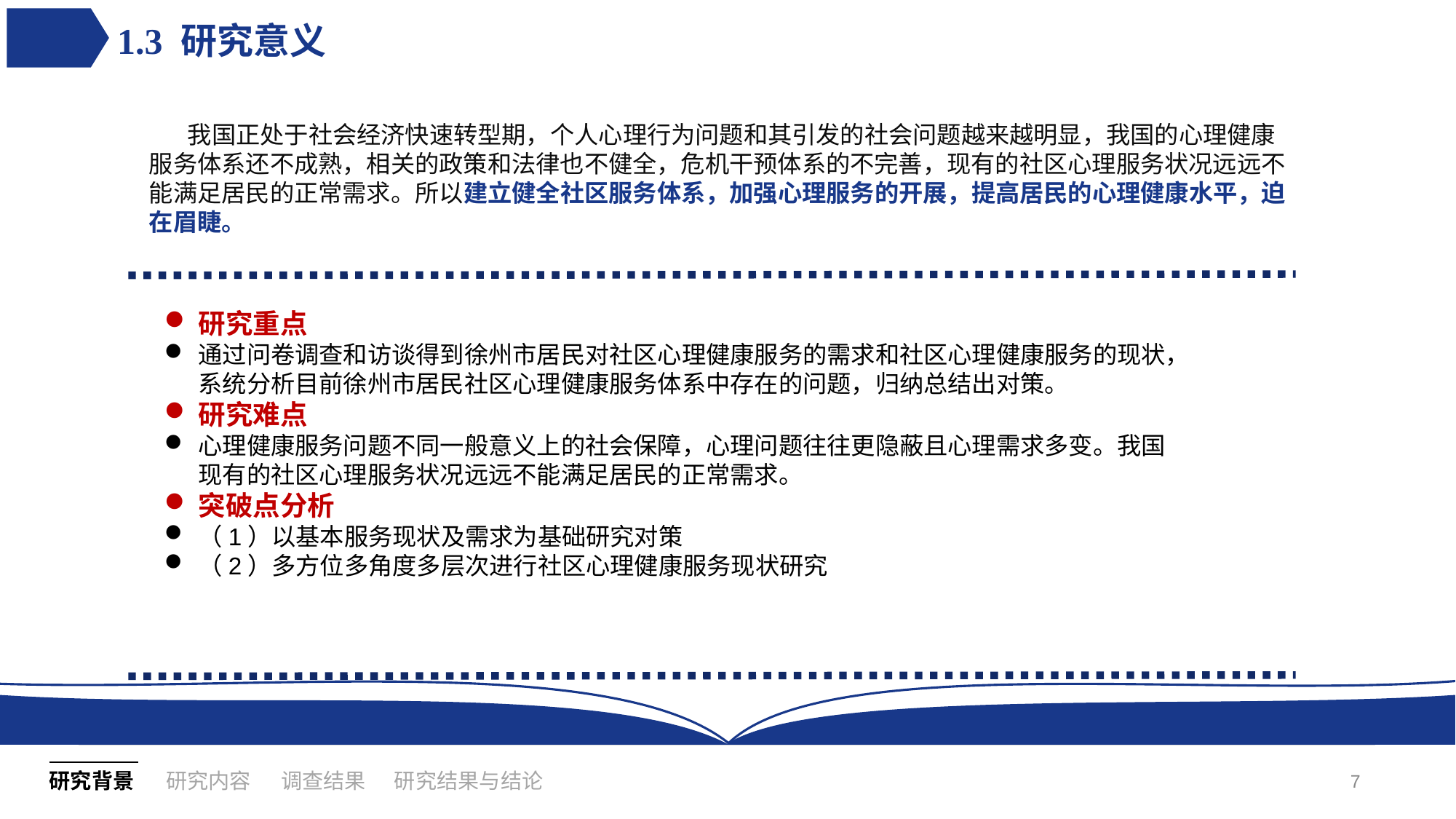

# 1.3 研究意义
      我国正处于社会经济快速转型期，个人心理行为问题和其引发的社会问题越来越明显，我国的心理健康服务体系还不成熟，相关的政策和法律也不健全，危机干预体系的不完善，现有的社区心理服务状况远远不能满足居民的正常需求。所以建立健全社区服务体系，加强心理服务的开展，提高居民的心理健康水平，迫在眉睫。
研究重点
通过问卷调查和访谈得到徐州市居民对社区心理健康服务的需求和社区心理健康服务的现状，系统分析目前徐州市居民社区心理健康服务体系中存在的问题，归纳总结出对策。
研究难点
心理健康服务问题不同一般意义上的社会保障，心理问题往往更隐蔽且心理需求多变。我国现有的社区心理服务状况远远不能满足居民的正常需求。
突破点分析
（1）以基本服务现状及需求为基础研究对策
（2）多方位多角度多层次进行社区心理健康服务现状研究

7
研究内容
调查结果
研究背景
研究结果与结论